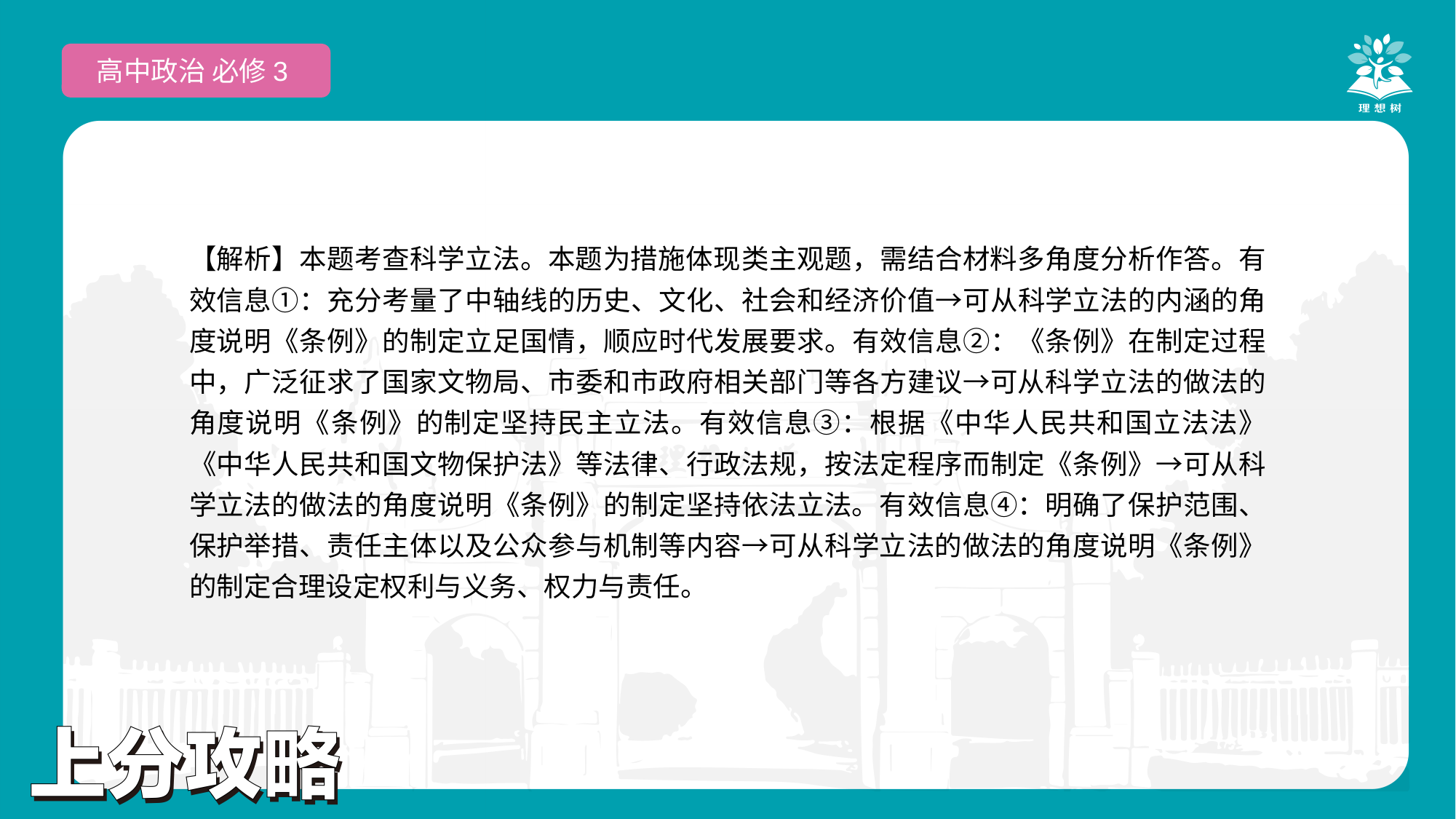

高中政治 必修3
【解析】本题考查科学立法。本题为措施体现类主观题，需结合材料多角度分析作答。有效信息①：充分考量了中轴线的历史、文化、社会和经济价值→可从科学立法的内涵的角度说明《条例》的制定立足国情，顺应时代发展要求。有效信息②：《条例》在制定过程中，广泛征求了国家文物局、市委和市政府相关部门等各方建议→可从科学立法的做法的角度说明《条例》的制定坚持民主立法。有效信息③：根据《中华人民共和国立法法》《中华人民共和国文物保护法》等法律、行政法规，按法定程序而制定《条例》→可从科学立法的做法的角度说明《条例》的制定坚持依法立法。有效信息④：明确了保护范围、保护举措、责任主体以及公众参与机制等内容→可从科学立法的做法的角度说明《条例》的制定合理设定权利与义务、权力与责任。